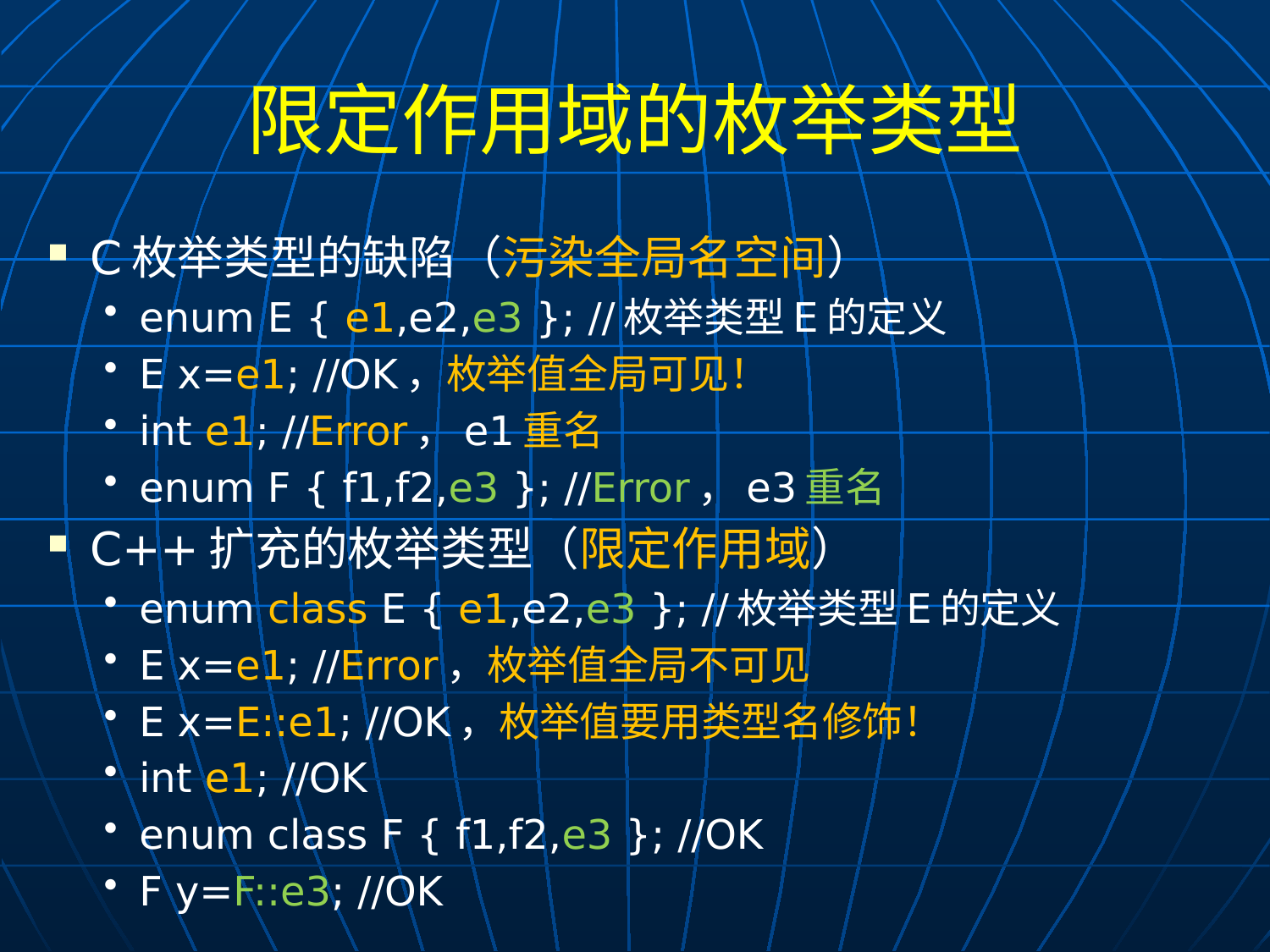

# 限定作用域的枚举类型
C枚举类型的缺陷（污染全局名空间）
enum E { e1,e2,e3 }; //枚举类型E的定义
E x=e1; //OK，枚举值全局可见！
int e1; //Error，e1重名
enum F { f1,f2,e3 }; //Error，e3重名
C++扩充的枚举类型（限定作用域）
enum class E { e1,e2,e3 }; //枚举类型E的定义
E x=e1; //Error，枚举值全局不可见
E x=E::e1; //OK，枚举值要用类型名修饰！
int e1; //OK
enum class F { f1,f2,e3 }; //OK
F y=F::e3; //OK